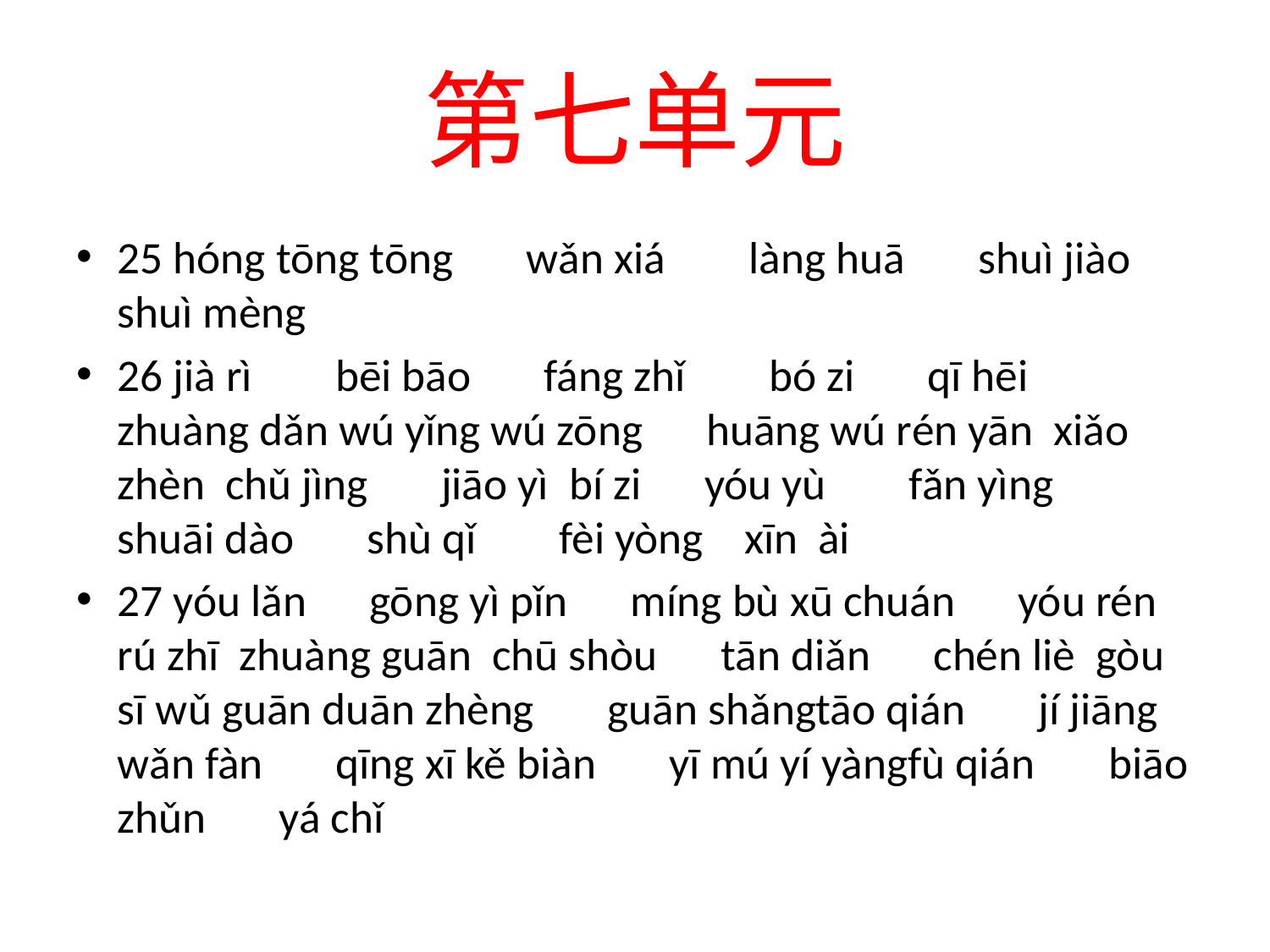

# 第七单元
25 hóng tōng tōng　 wǎn xiá 　 làng huā 　shuì jiào　 shuì mèng
26 jià rì 　 bēi bāo　 fáng zhǐ 　 bó zi　 qī hēi　 zhuàng dǎn wú yǐng wú zōng　huāng wú rén yān  xiǎo zhèn  chǔ jìng　 jiāo yì  bí zi　yóu yù 　 fǎn yìng　 shuāi dào　 shù qǐ 　 fèi yòng    xīn  ài
27 yóu lǎn　gōng yì pǐn　míng bù xū chuán　yóu rén rú zhī  zhuàng guān  chū shòu　tān diǎn　chén liè  gòu sī wǔ guān duān zhèng　 guān shǎngtāo qián　 jí jiāng  wǎn fàn　 qīng xī kě biàn　 yī mú yí yàngfù qián　 biāo zhǔn　 yá chǐ